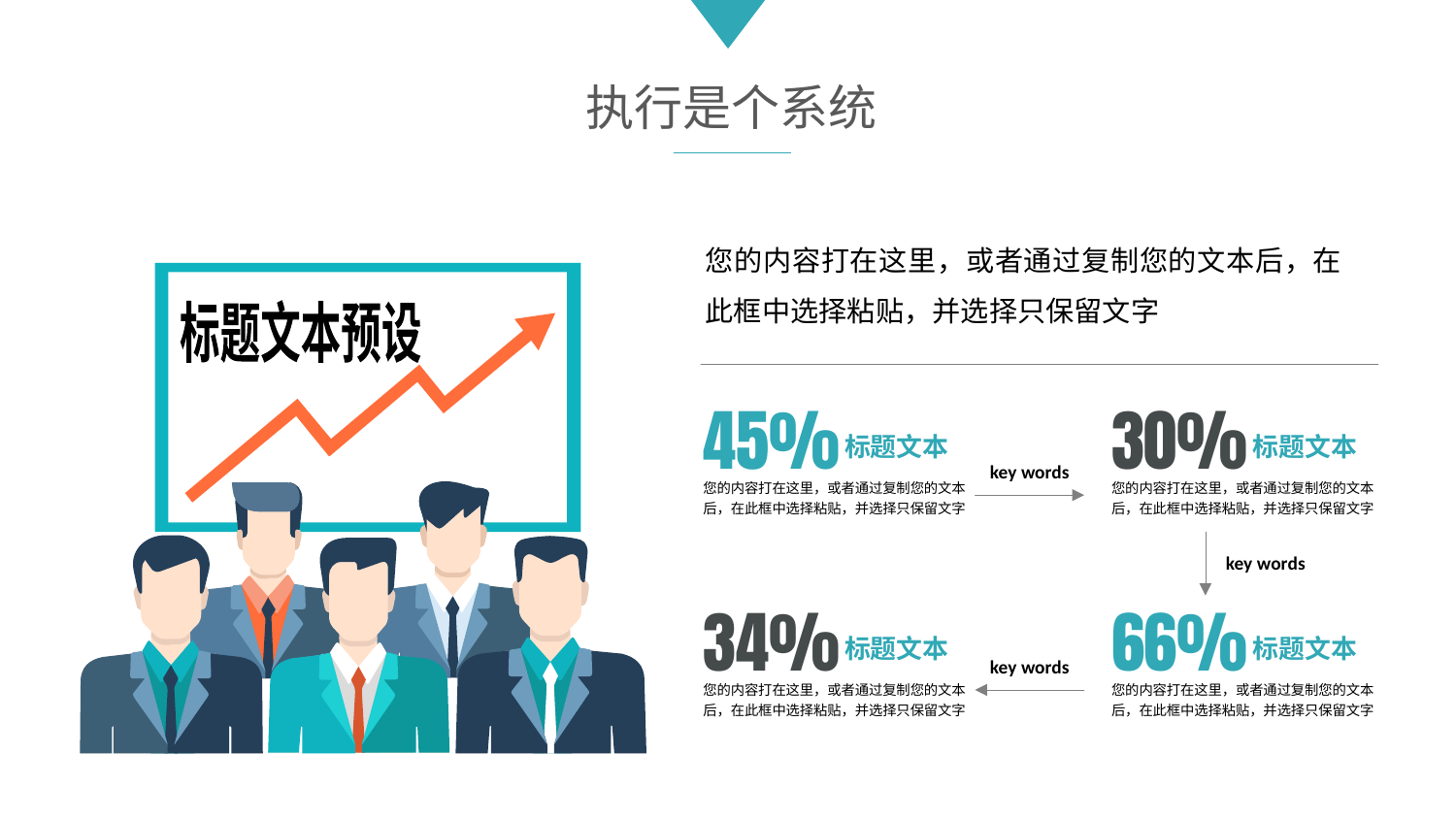

执行是个系统
您的内容打在这里，或者通过复制您的文本后，在此框中选择粘贴，并选择只保留文字

标题文本预设
45%
标题文本
您的内容打在这里，或者通过复制您的文本后，在此框中选择粘贴，并选择只保留文字
30%
标题文本
您的内容打在这里，或者通过复制您的文本后，在此框中选择粘贴，并选择只保留文字
key words
key words
34%
标题文本
您的内容打在这里，或者通过复制您的文本后，在此框中选择粘贴，并选择只保留文字
66%
标题文本
您的内容打在这里，或者通过复制您的文本后，在此框中选择粘贴，并选择只保留文字
key words